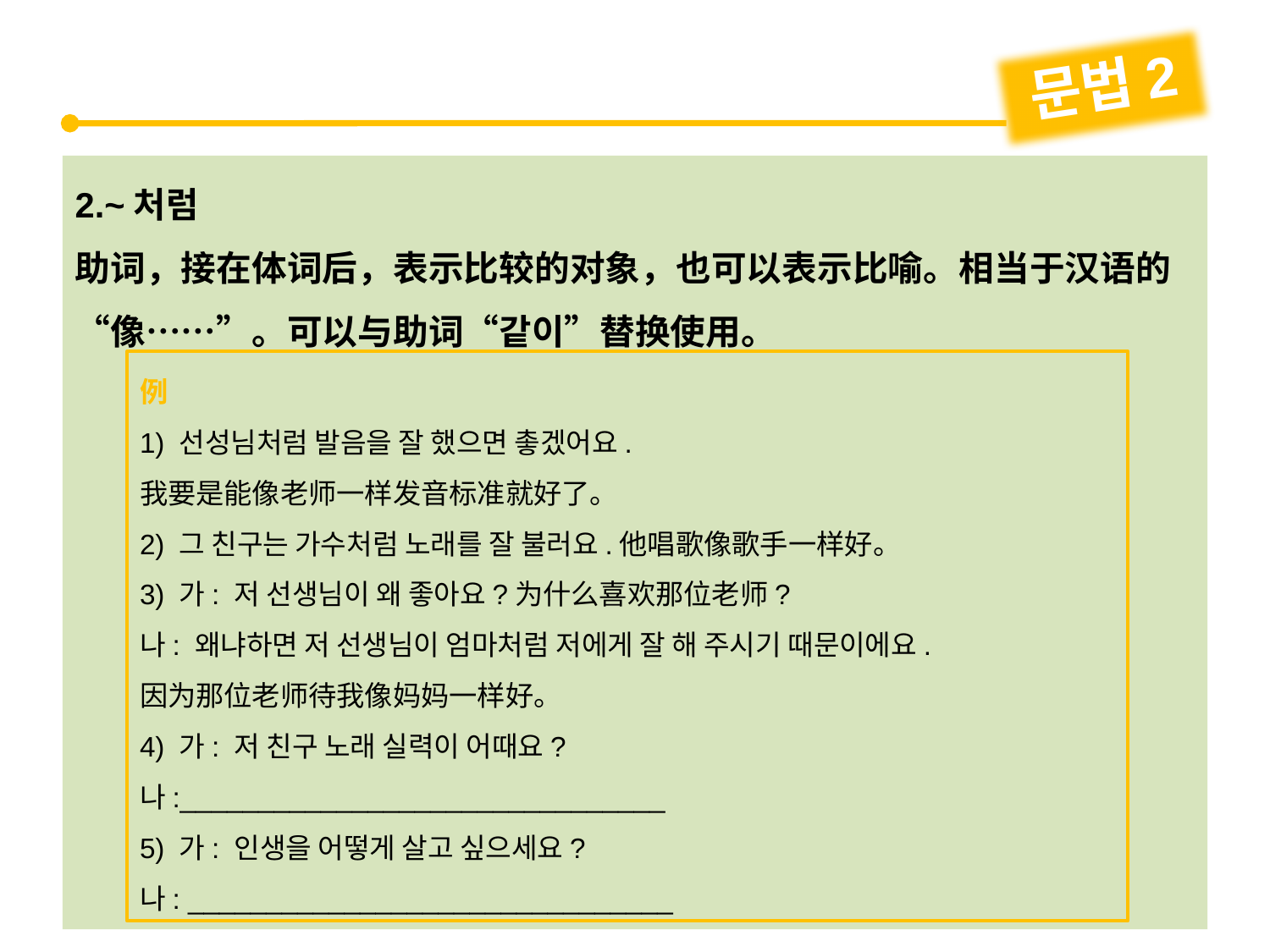

문법2
2.~처럼
助词，接在体词后，表示比较的对象，也可以表示比喻。相当于汉语的“像……”。可以与助词“같이”替换使用。

例
1) 선성님처럼 발음을 잘 했으면 촣겠어요.
我要是能像老师一样发音标准就好了。
2) 그 친구는 가수처럼 노래를 잘 불러요.他唱歌像歌手一样好。
3) 가: 저 선생님이 왜 좋아요?为什么喜欢那位老师?
나: 왜냐하면 저 선생님이 엄마처럼 저에게 잘 해 주시기 때문이에요.
因为那位老师待我像妈妈一样好。
4) 가: 저 친구 노래 실력이 어때요?
나:_______________________________
5) 가: 인생을 어떻게 살고 싶으세요?
나: _______________________________